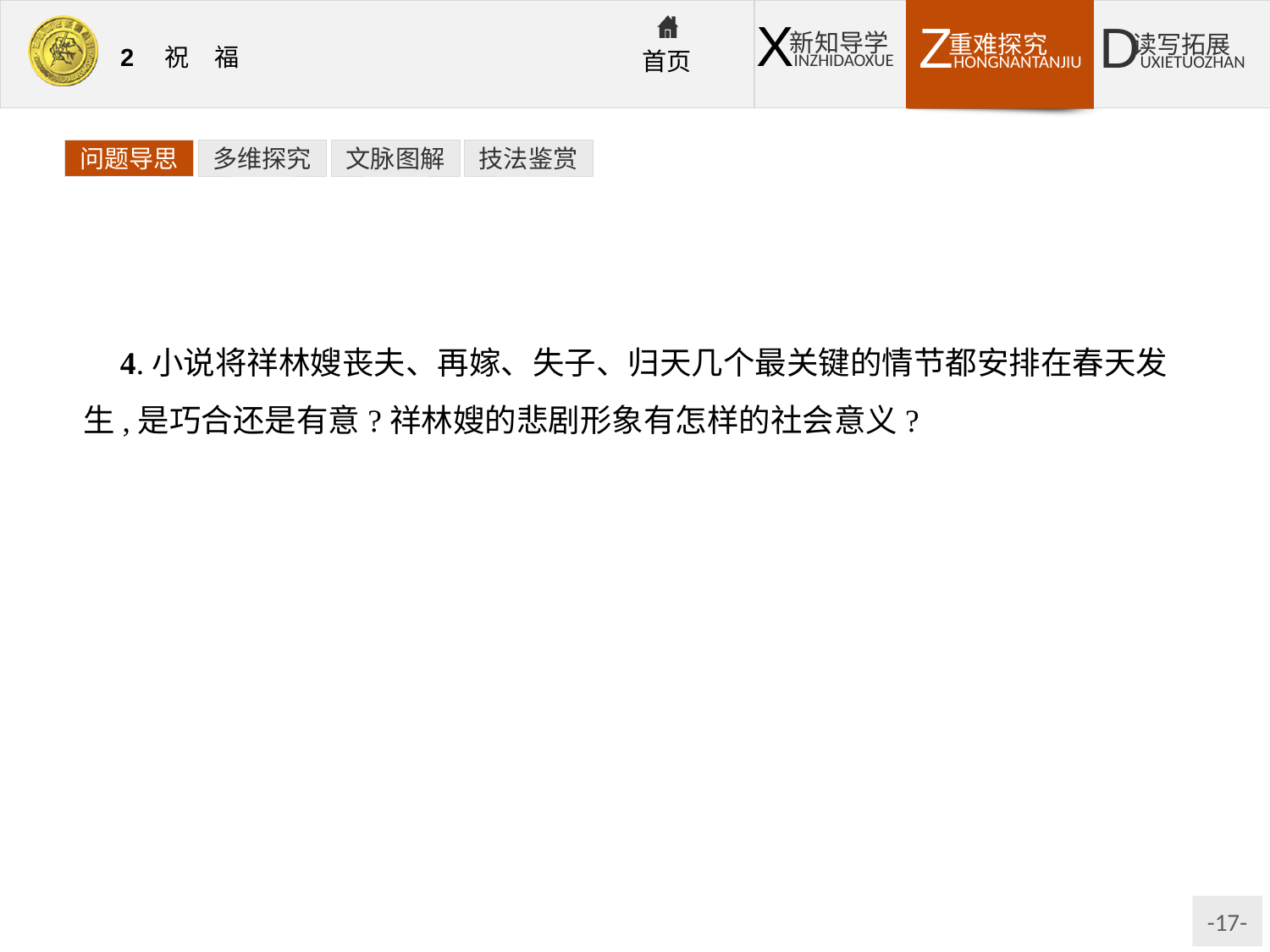

问题导思
多维探究
文脉图解
技法鉴赏
4.小说将祥林嫂丧夫、再嫁、失子、归天几个最关键的情节都安排在春天发生,是巧合还是有意?祥林嫂的悲剧形象有怎样的社会意义?
提示:是作者刻意把祥林嫂的悲剧安排在春天发生的,以生机盎然的春给祥林嫂的悲惨命运作自然背景,造成强烈的对比,更有力地揭示了封建制度的罪恶。祥林嫂的悲剧不仅仅是个人的,更具有深刻的社会性,不推翻吃人的封建礼教,像祥林嫂这样的劳动妇女是没有“春天”的。